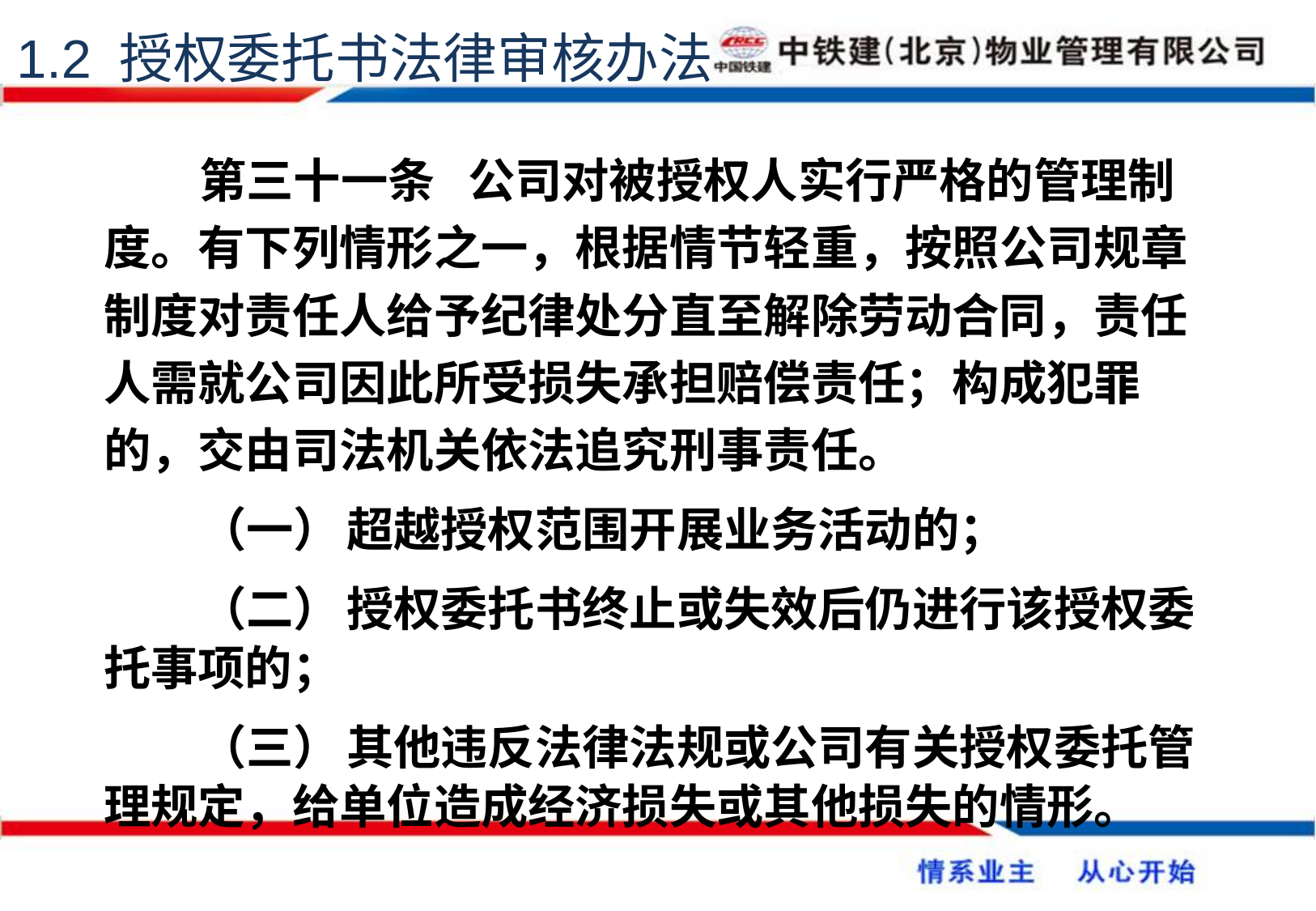

1.2 授权委托书法律审核办法
第三十一条	公司对被授权人实行严格的管理制度。有下列情形之一，根据情节轻重，按照公司规章制度对责任人给予纪律处分直至解除劳动合同，责任人需就公司因此所受损失承担赔偿责任；构成犯罪的，交由司法机关依法追究刑事责任。
（一）	超越授权范围开展业务活动的；
（二）	授权委托书终止或失效后仍进行该授权委托事项的；
（三）	其他违反法律法规或公司有关授权委托管理规定，给单位造成经济损失或其他损失的情形。

35